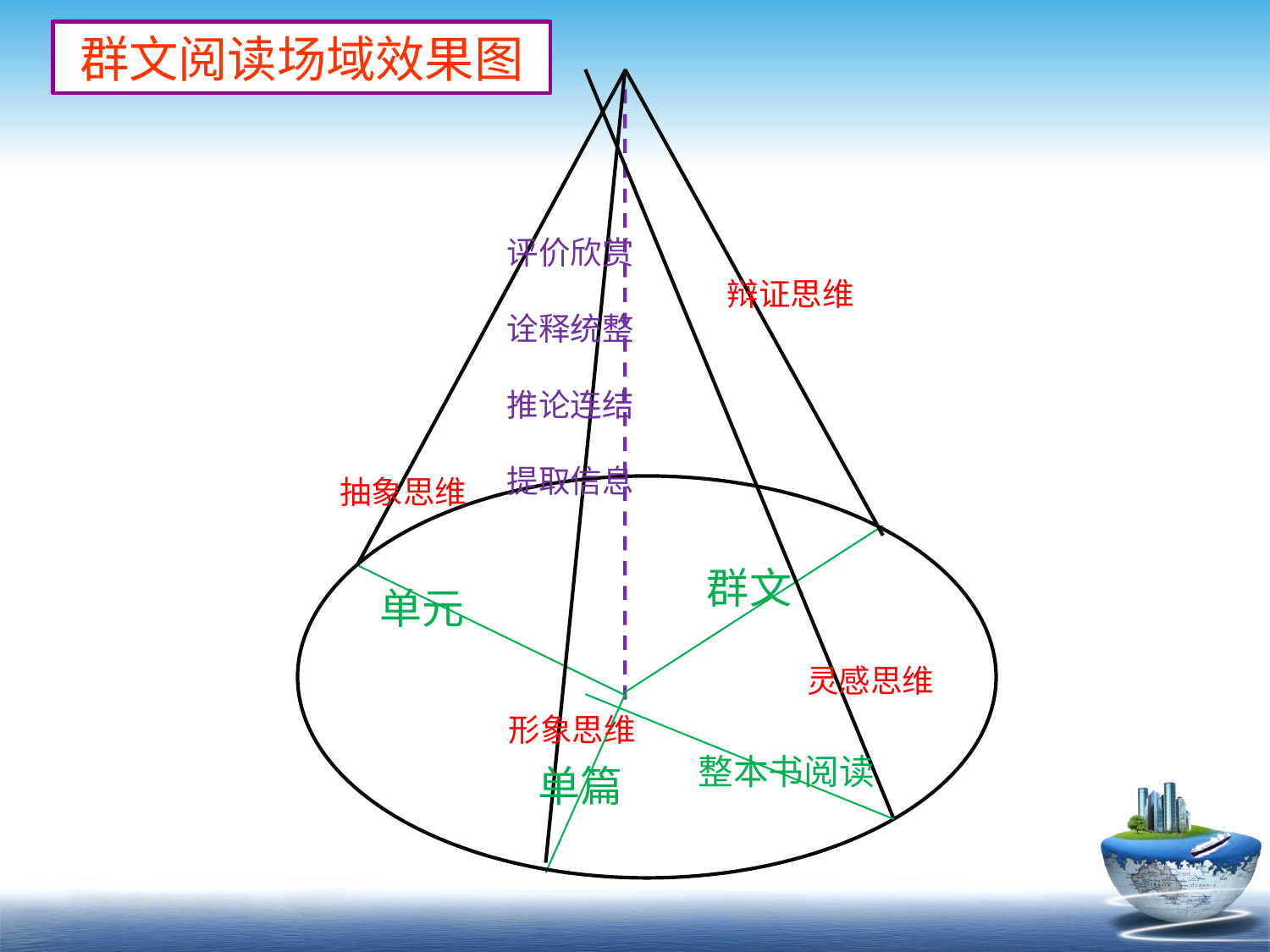

群文阅读场域效果图

评价欣赏

诠释统整

推论连结

提取信息

辩证思维
抽象思维

群文

单元
灵感思维

形象思维
整本书阅读
单篇